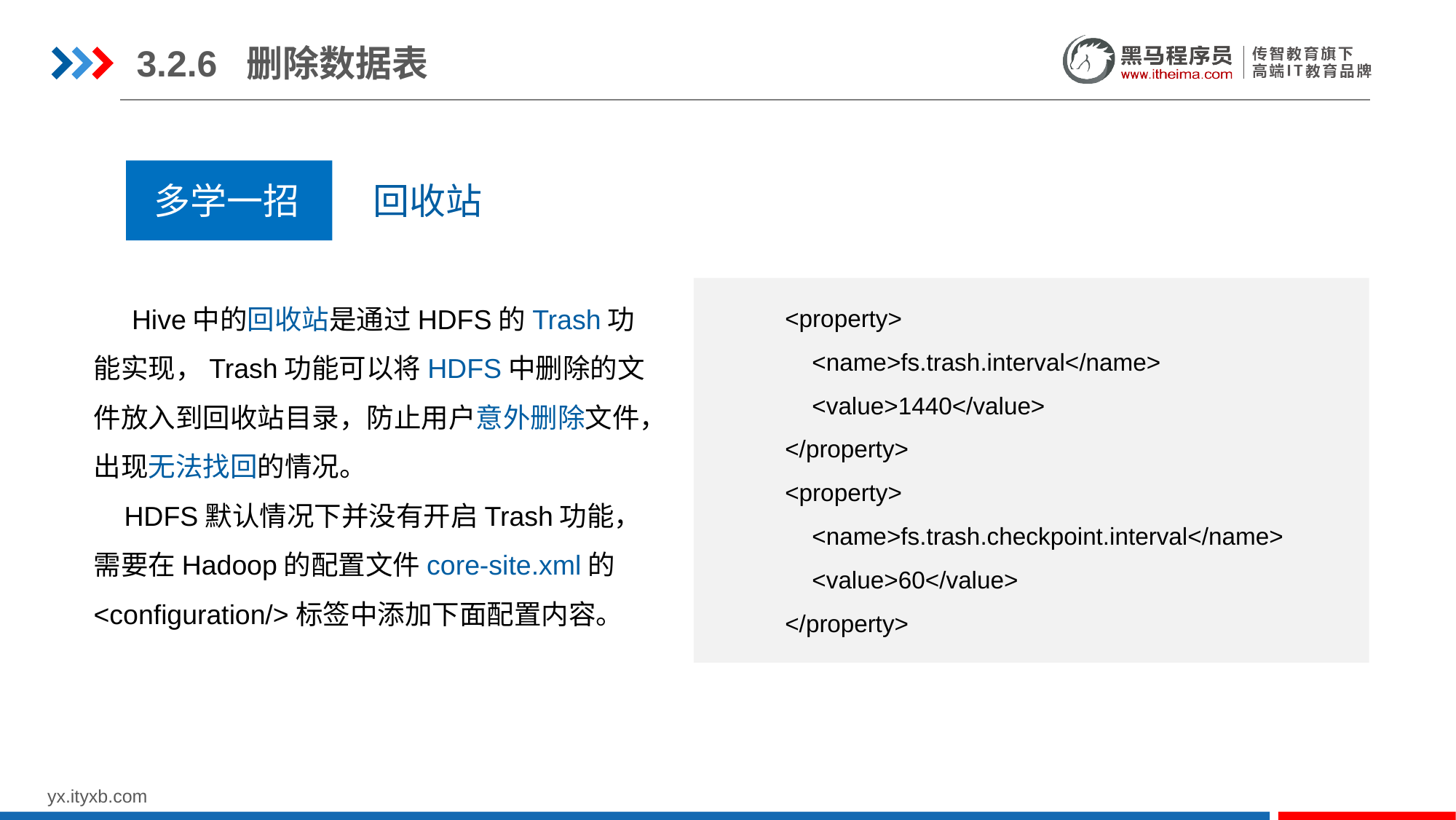

3.2.6  删除数据表

多学一招         回收站

     Hive中的回收站是通过HDFS的Trash功能实现，Trash功能可以将HDFS中删除的文件放入到回收站目录，防止用户意外删除文件，出现无法找回的情况。
    HDFS默认情况下并没有开启Trash功能，需要在Hadoop的配置文件core-site.xml的<configuration/>标签中添加下面配置内容。
<property>
    <name>fs.trash.interval</name>
    <value>1440</value>
</property>
<property>
    <name>fs.trash.checkpoint.interval</name>
    <value>60</value>
</property>